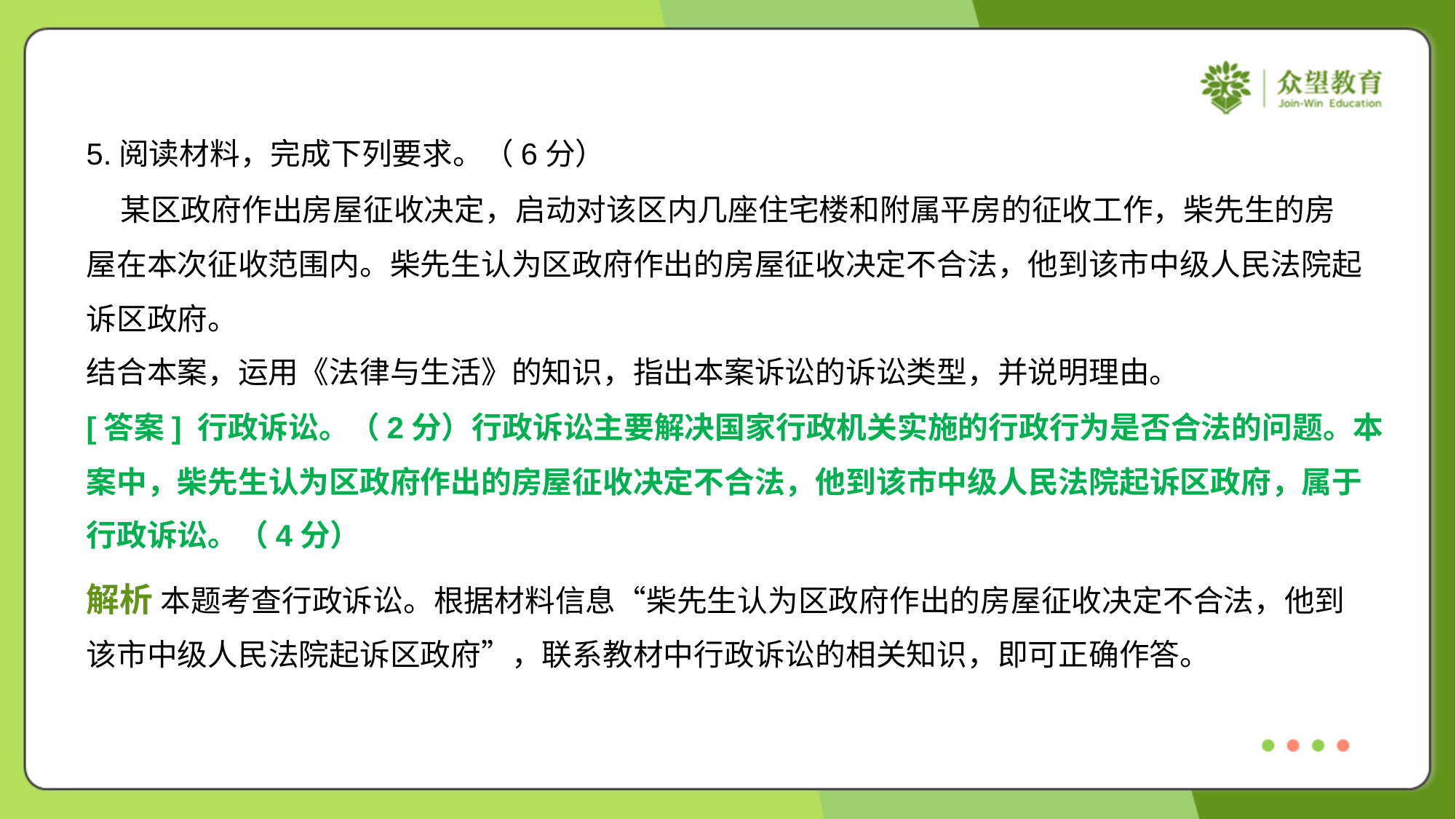

5.阅读材料，完成下列要求。（6分）
    某区政府作出房屋征收决定，启动对该区内几座住宅楼和附属平房的征收工作，柴先生的房
屋在本次征收范围内。柴先生认为区政府作出的房屋征收决定不合法，他到该市中级人民法院起
诉区政府。
结合本案，运用《法律与生活》的知识，指出本案诉讼的诉讼类型，并说明理由。
[答案] 行政诉讼。（2分）行政诉讼主要解决国家行政机关实施的行政行为是否合法的问题。本
案中，柴先生认为区政府作出的房屋征收决定不合法，他到该市中级人民法院起诉区政府，属于
行政诉讼。（4分）
解析 本题考查行政诉讼。根据材料信息“柴先生认为区政府作出的房屋征收决定不合法，他到
该市中级人民法院起诉区政府”，联系教材中行政诉讼的相关知识，即可正确作答。